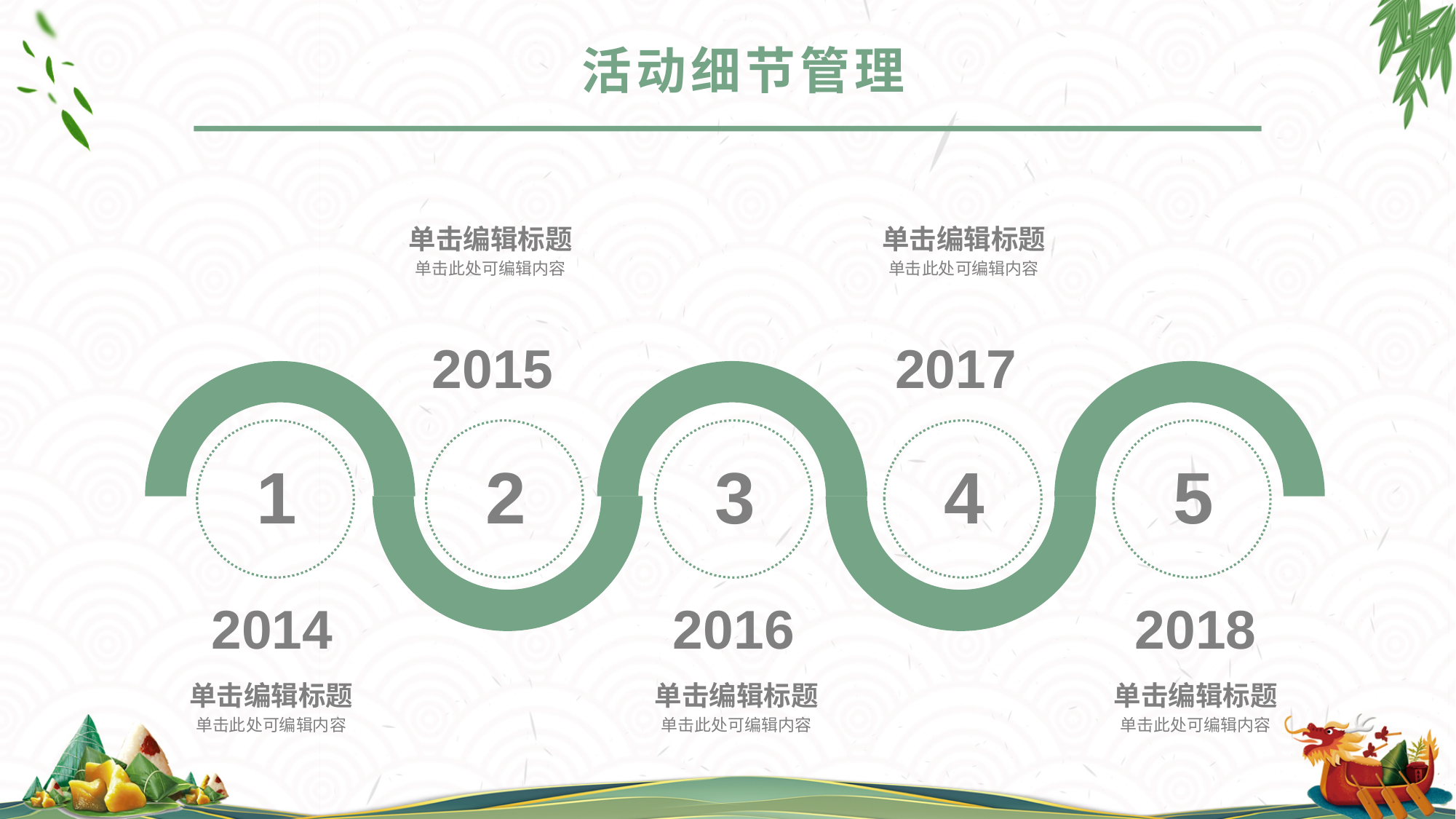

活动细节管理

单击编辑标题
单击编辑标题
单击此处可编辑内容
单击此处可编辑内容
2015
2017

1
2
3
4
5
2014
2016
2018
单击编辑标题
单击编辑标题
单击编辑标题
单击此处可编辑内容
单击此处可编辑内容
单击此处可编辑内容